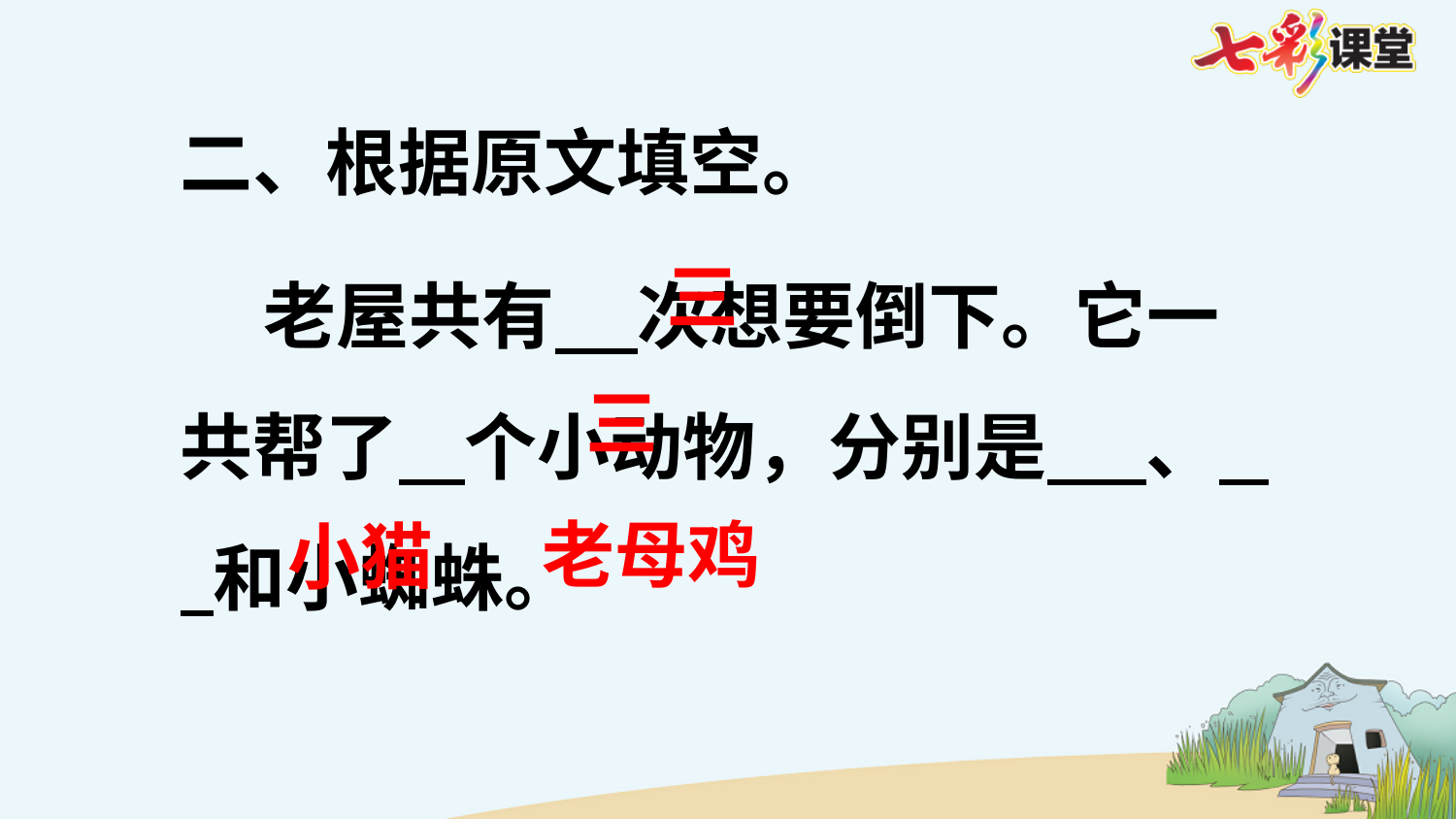

二、根据原文填空。
    老屋共有     次想要倒下。它一共帮了    个小动物，分别是      、      和小蜘蛛。
三
三
老母鸡
小猫